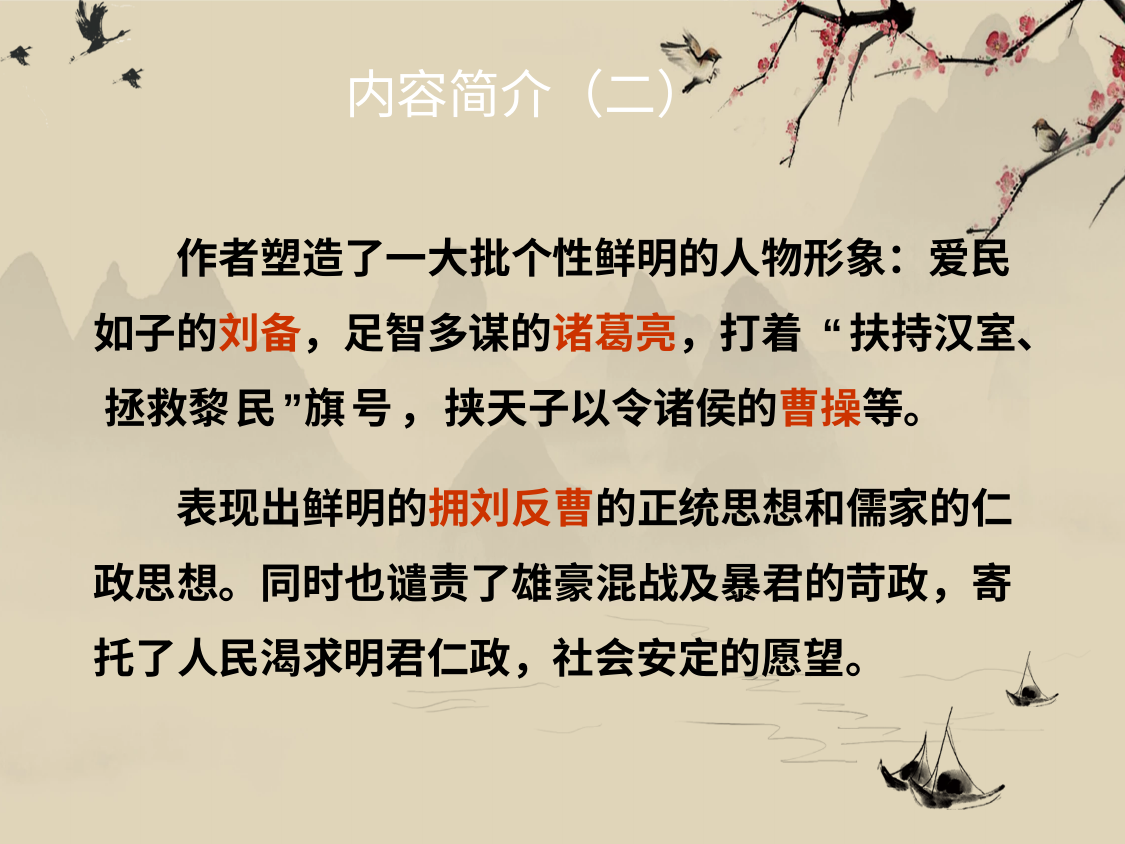

# 内容简介（二）
作者塑造了一大批个性鲜明的人物形象：爱民 如子的刘备，足智多谋的诸葛亮，打着“扶持汉室、 拯救黎民”旗号，挟天子以令诸侯的曹操等。
表现出鲜明的拥刘反曹的正统思想和儒家的仁 政思想。同时也谴责了雄豪混战及暴君的苛政，寄 托了人民渴求明君仁政，社会安定的愿望。